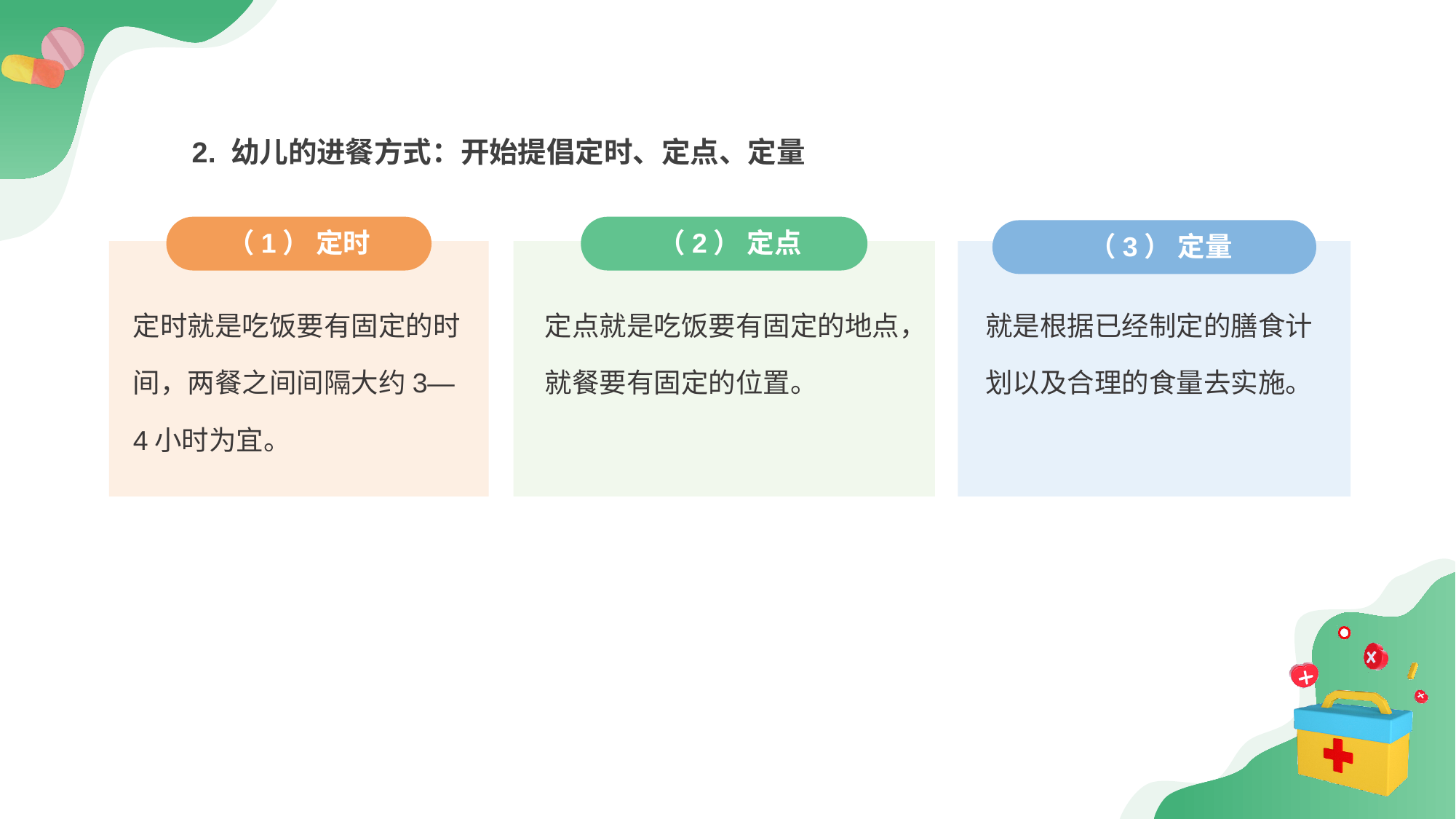

2. 幼儿的进餐方式：开始提倡定时、定点、定量

（1） 定时
  （2） 定点

 （3） 定量

定时就是吃饭要有固定的时间，两餐之间间隔大约3—4小时为宜。
定点就是吃饭要有固定的地点，就餐要有固定的位置。
就是根据已经制定的膳食计划以及合理的食量去实施。